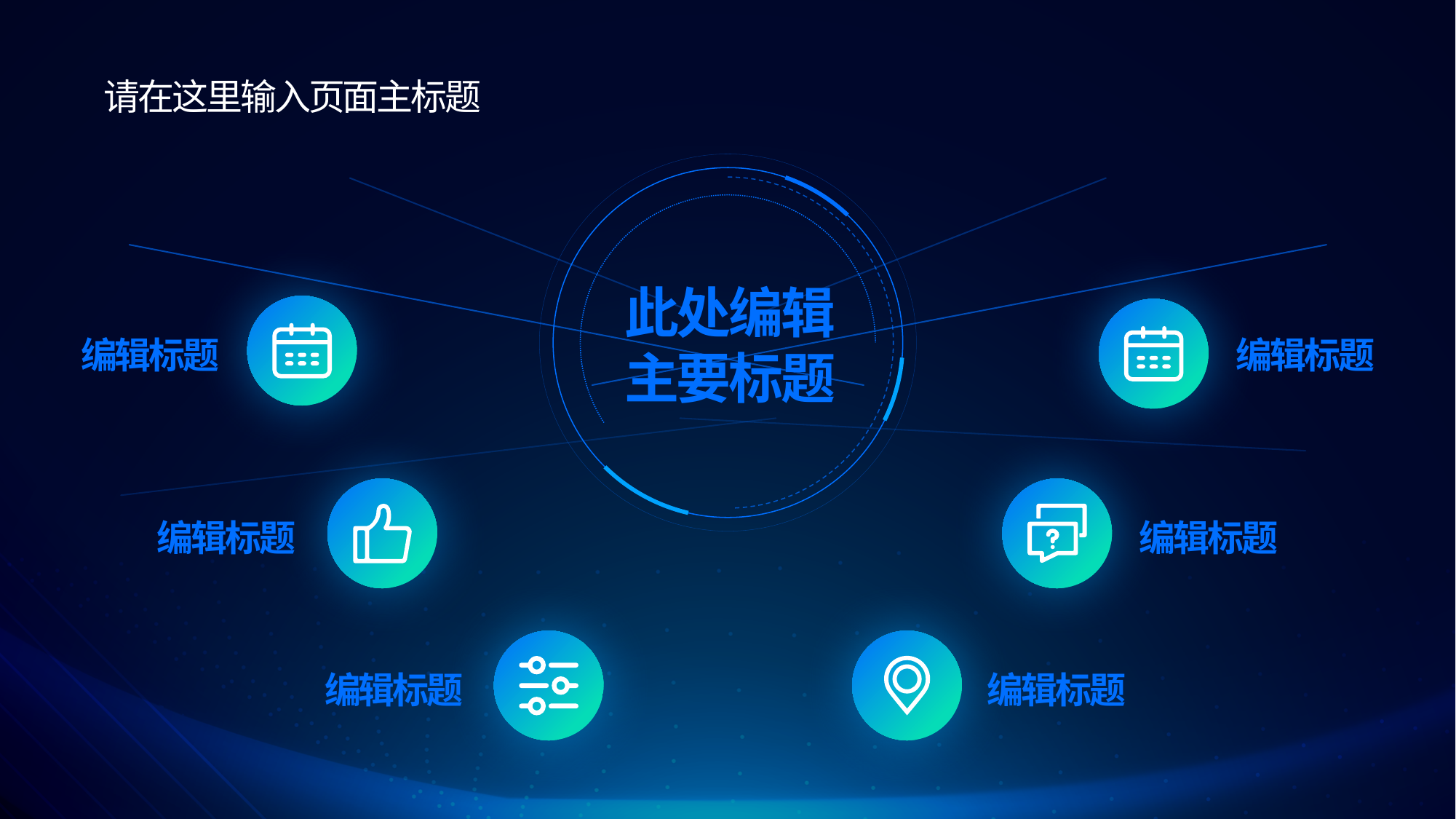

请在这里输入页面主标题

此处编辑
主要标题

编辑标题
编辑标题

编辑标题
编辑标题

编辑标题
编辑标题